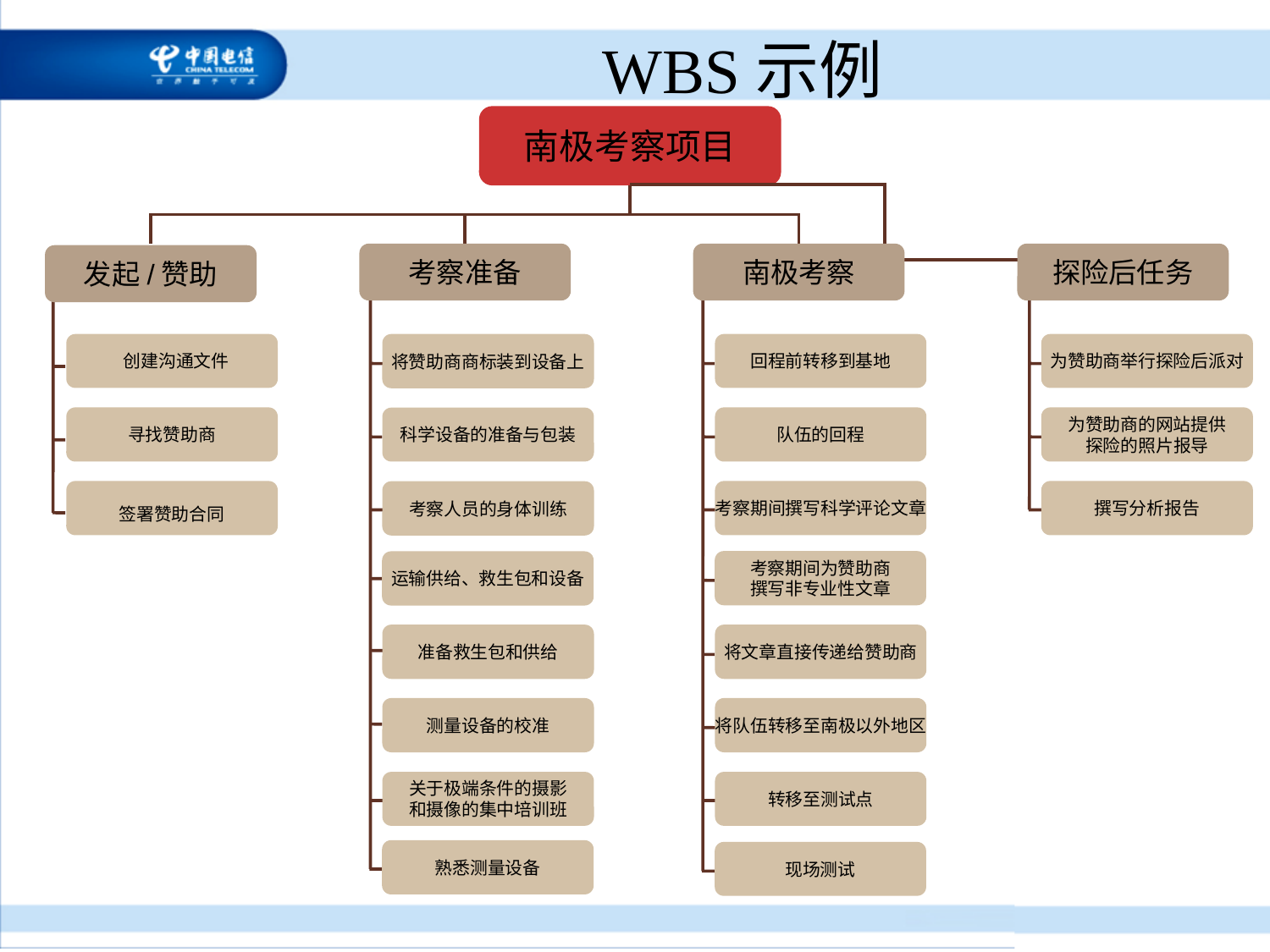

# WBS示例
南极考察项目
考察准备
南极考察
探险后任务
发起/赞助

 创建沟通文件
将赞助商商标装到设备上
回程前转移到基地
为赞助商举行探险后派对

寻找赞助商
队伍的回程
为赞助商的网站提供
探险的照片报导
科学设备的准备与包装

签署赞助合同
考察期间撰写科学评论文章
撰写分析报告
考察人员的身体训练

考察期间为赞助商
撰写非专业性文章
运输供给、救生包和设备

准备救生包和供给
将文章直接传递给赞助商

测量设备的校准
将队伍转移至南极以外地区

关于极端条件的摄影
和摄像的集中培训班

转移至测试点

熟悉测量设备
现场测试